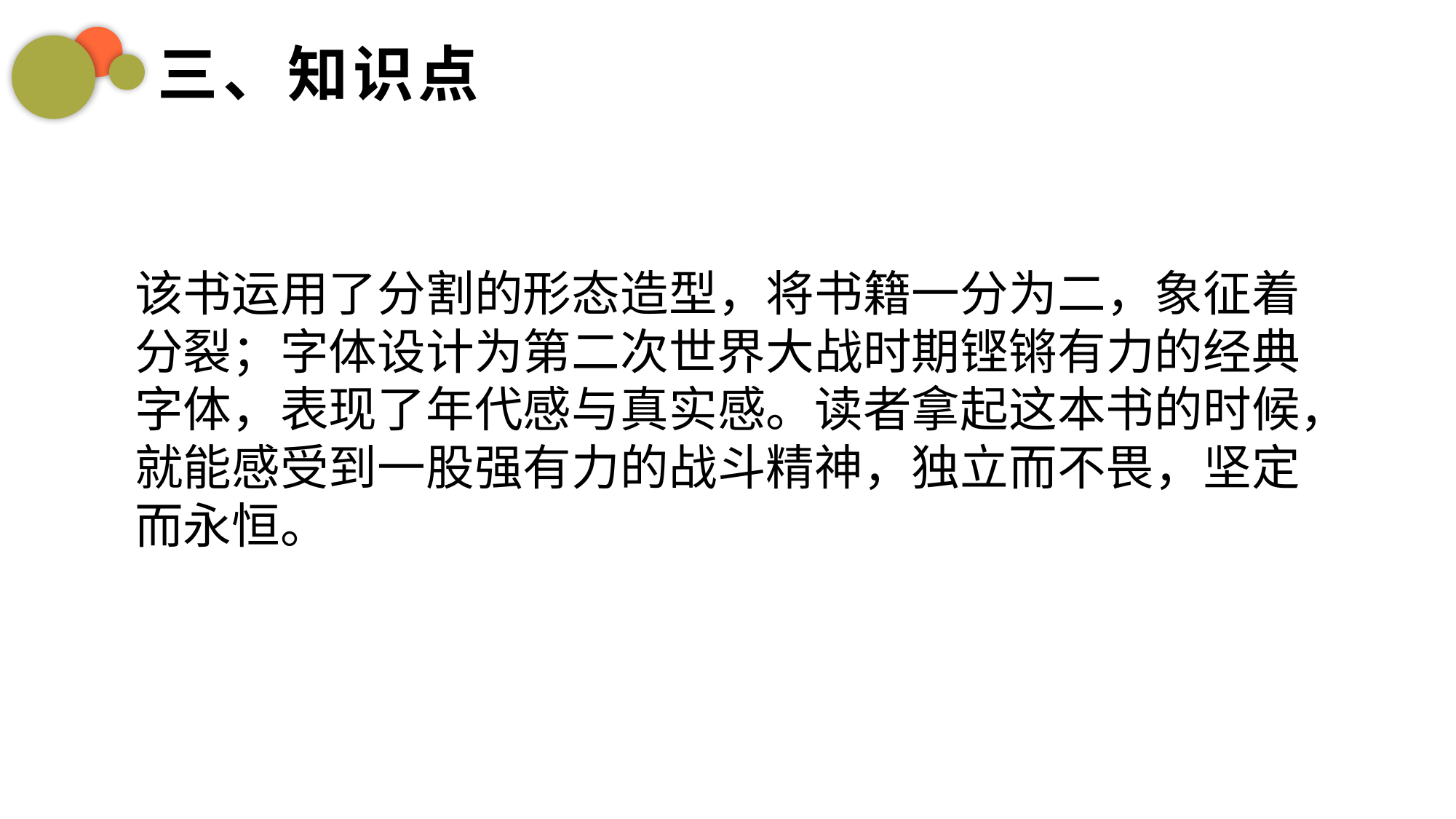

三、知识点
该书运用了分割的形态造型，将书籍一分为二，象征着分裂；字体设计为第二次世界大战时期铿锵有力的经典字体，表现了年代感与真实感。读者拿起这本书的时候，就能感受到一股强有力的战斗精神，独立而不畏，坚定而永恒。